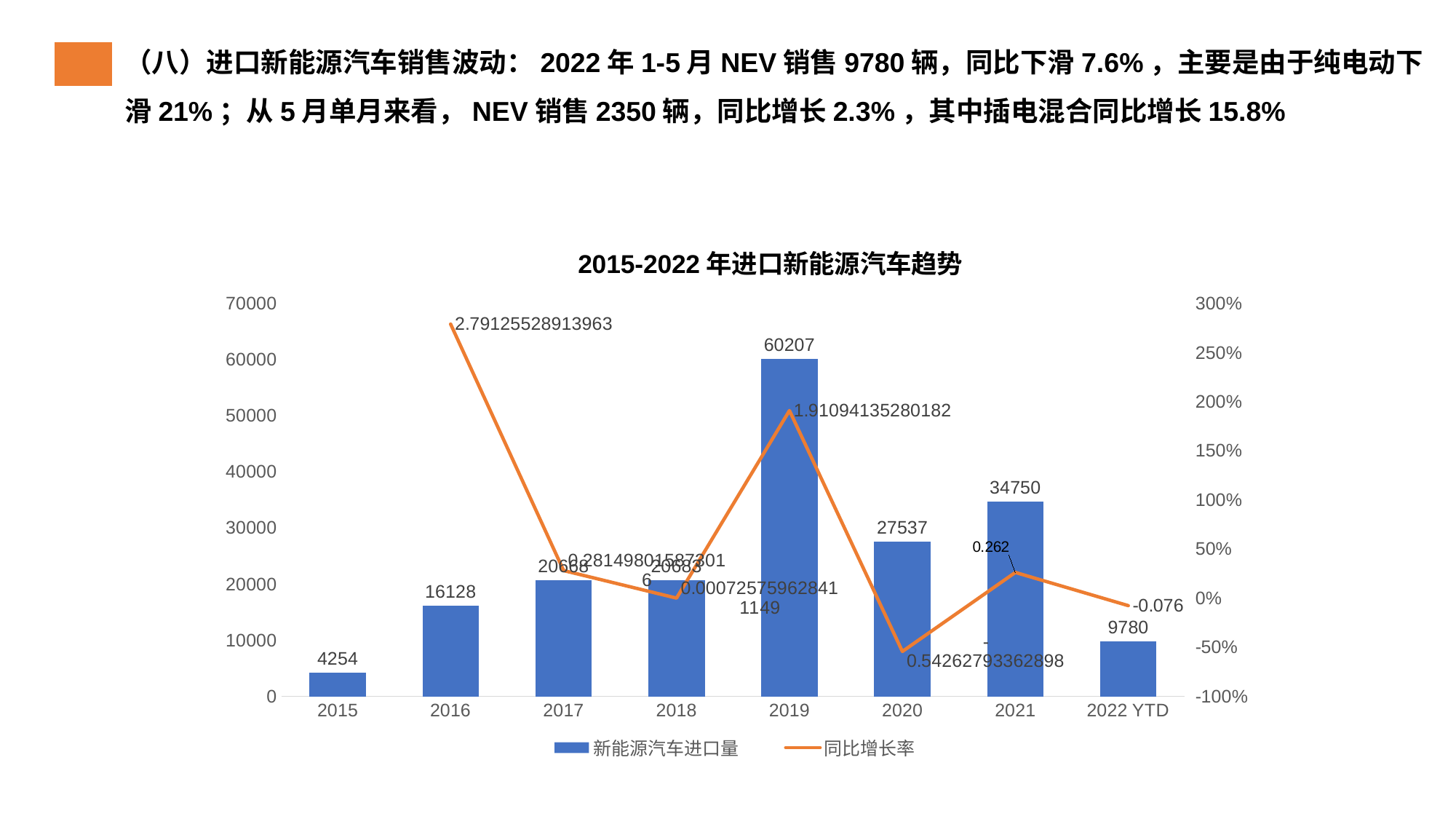

（八）进口新能源汽车销售波动：2022年1-5月NEV销售9780辆，同比下滑7.6%，主要是由于纯电动下滑21%；从5月单月来看，NEV销售2350辆，同比增长2.3%，其中插电混合同比增长15.8%

2015-2022年进口新能源汽车趋势

### Chart

| Category | 新能源汽车进口量 | 同比增长率 |
|---|---|---|
| 2015 | 4254.0 | None |
| 2016 | 16128.0 | 2.79125528913963 |
| 2017 | 20668.0 | 0.281498015873016 |
| 2018 | 20683.0 | 0.000725759628411149 |
| 2019 | 60207.0 | 1.91094135280182 |
| 2020 | 27537.0 | -0.54262793362898 |
| 2021 | 34750.0 | 0.262 |
| 2022 YTD | 9780.0 | -0.076 |